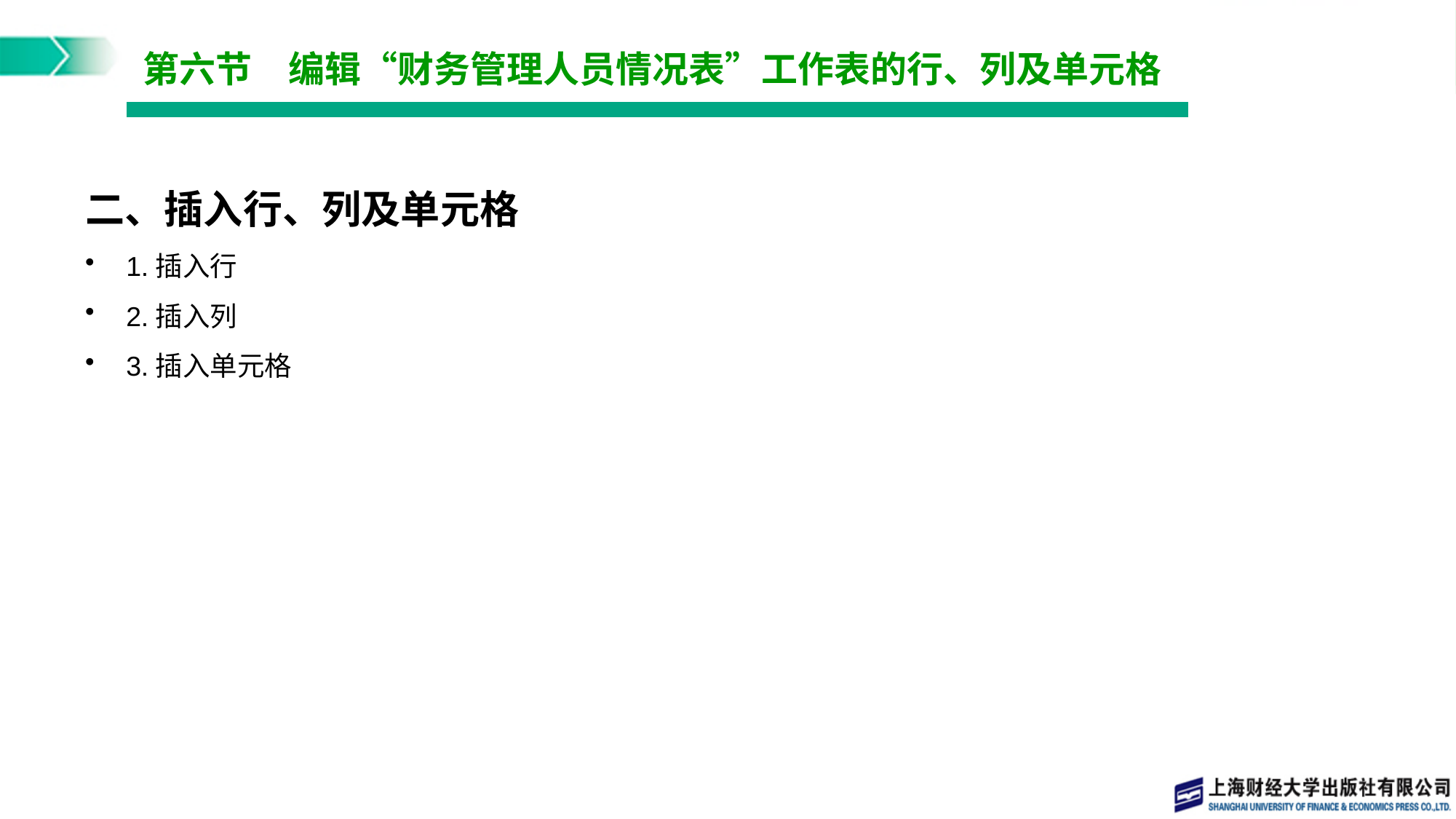

# 第六节　编辑“财务管理人员情况表”工作表的行、列及单元格
二、插入行、列及单元格
1.插入行
2.插入列
3.插入单元格